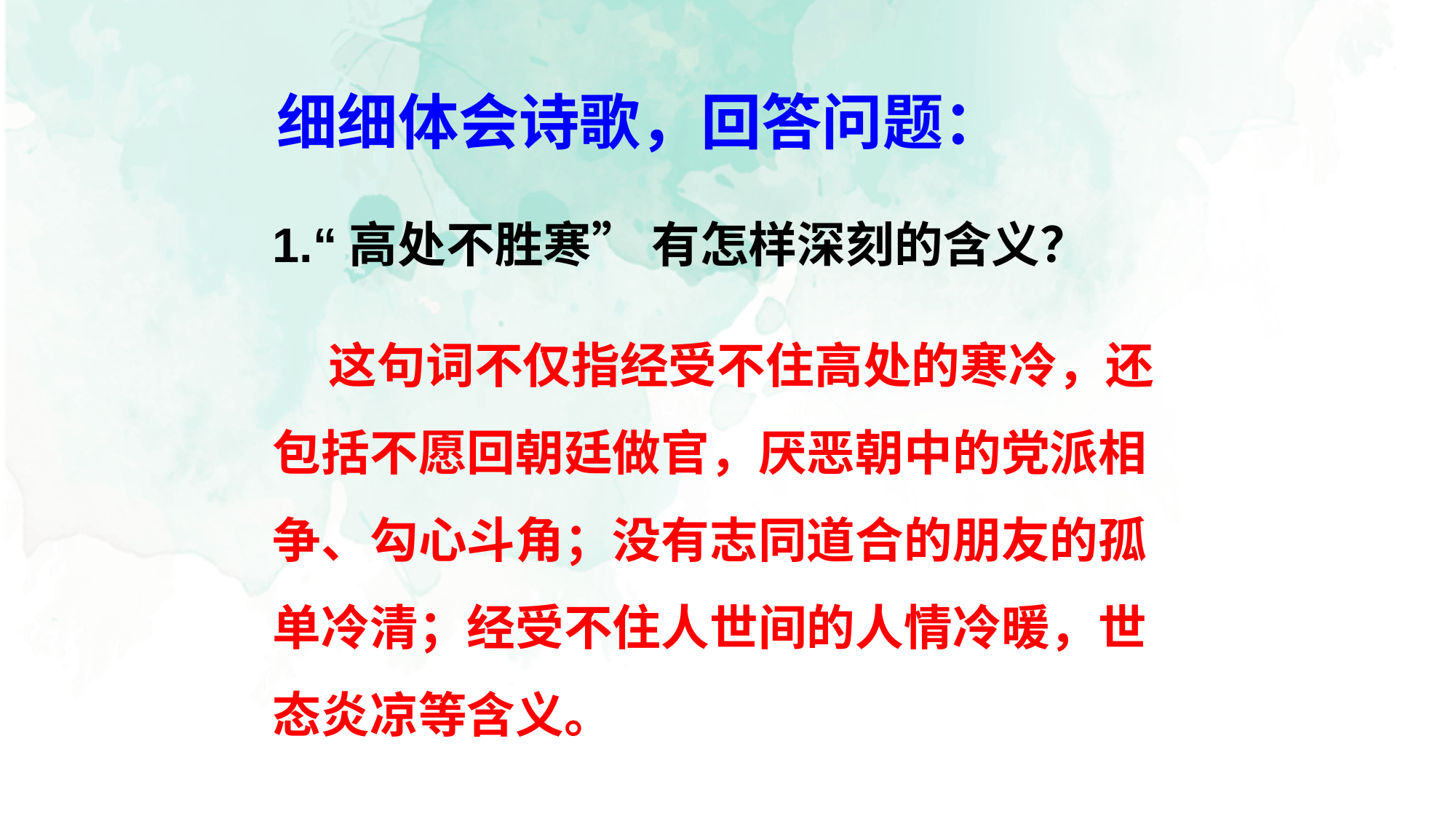

细细体会诗歌，回答问题：
1.“高处不胜寒” 有怎样深刻的含义？
    这句词不仅指经受不住高处的寒冷，还包括不愿回朝廷做官，厌恶朝中的党派相争、勾心斗角；没有志同道合的朋友的孤单冷清；经受不住人世间的人情冷暖，世态炎凉等含义。